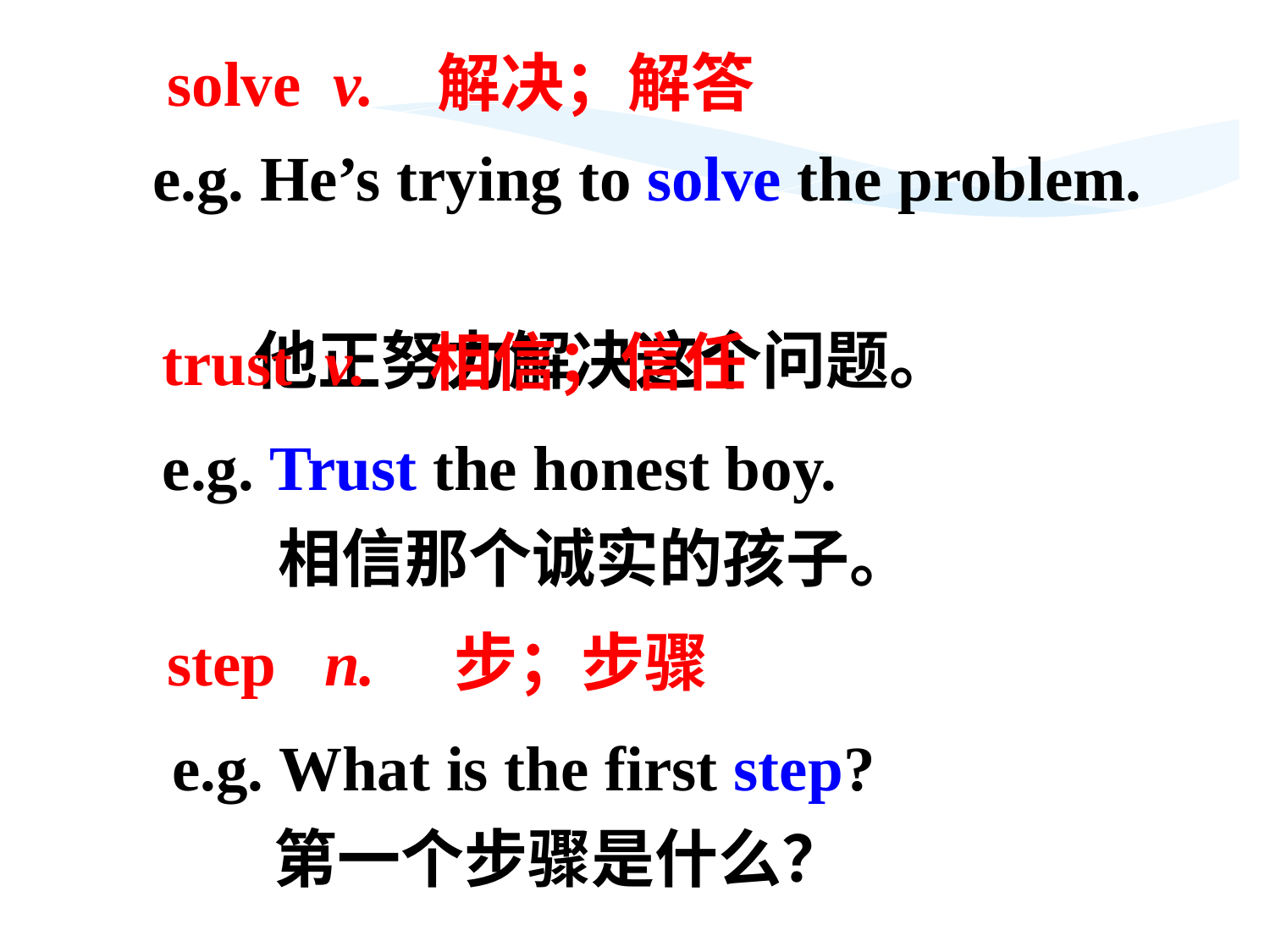

solve  v.   解决；解答
e.g. He’s trying to solve the problem.
      他正努力解决这个问题。
trust  v.   相信；信任
e.g. Trust the honest boy.
       相信那个诚实的孩子。
step   n.    步；步骤
e.g. What is the first step?
      第一个步骤是什么？